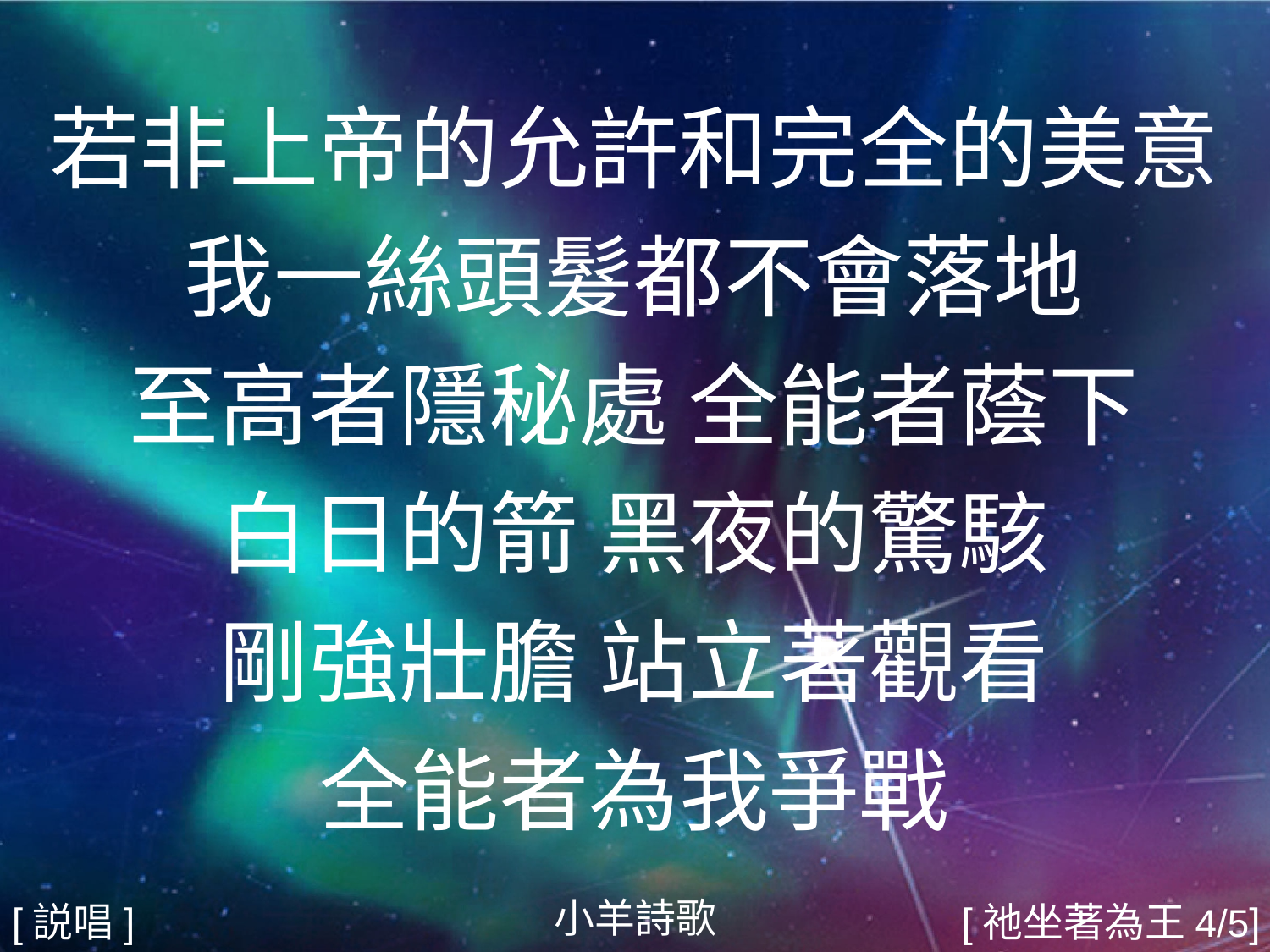

若非上帝的允許和完全的美意

我一絲頭髮都不會落地

至高者隱秘處 全能者蔭下

白日的箭 黑夜的驚駭

剛強壯膽 站立著觀看

全能者為我爭戰
#

小羊詩歌
[説唱]
[祂坐著為王4/5]